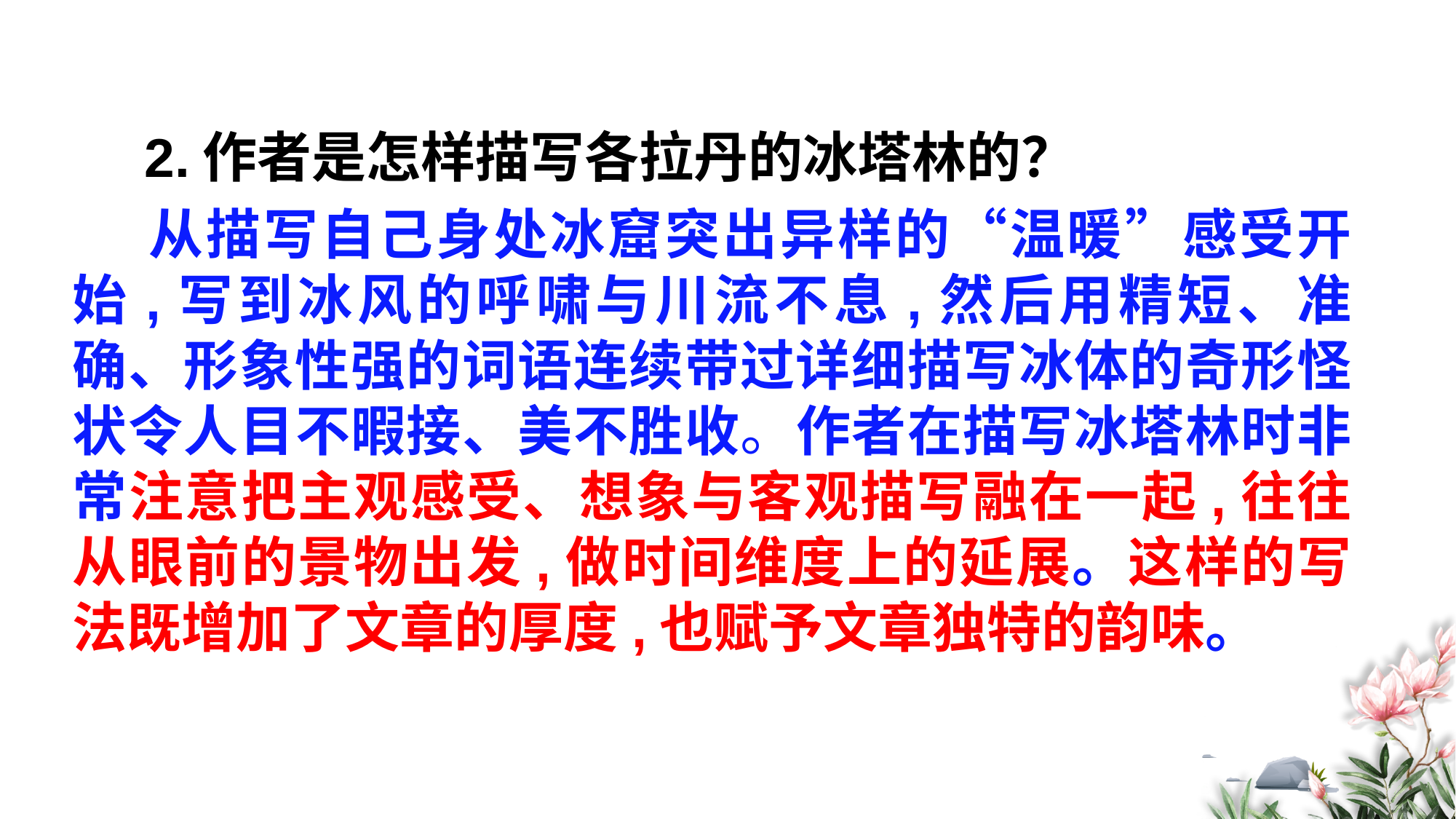

2.作者是怎样描写各拉丹的冰塔林的？
    从描写自己身处冰窟突出异样的“温暖”感受开始,写到冰风的呼啸与川流不息,然后用精短、准确、形象性强的词语连续带过详细描写冰体的奇形怪状令人目不暇接、美不胜收。作者在描写冰塔林时非常注意把主观感受、想象与客观描写融在一起,往往从眼前的景物出发,做时间维度上的延展。这样的写法既增加了文章的厚度,也赋予文章独特的韵味。